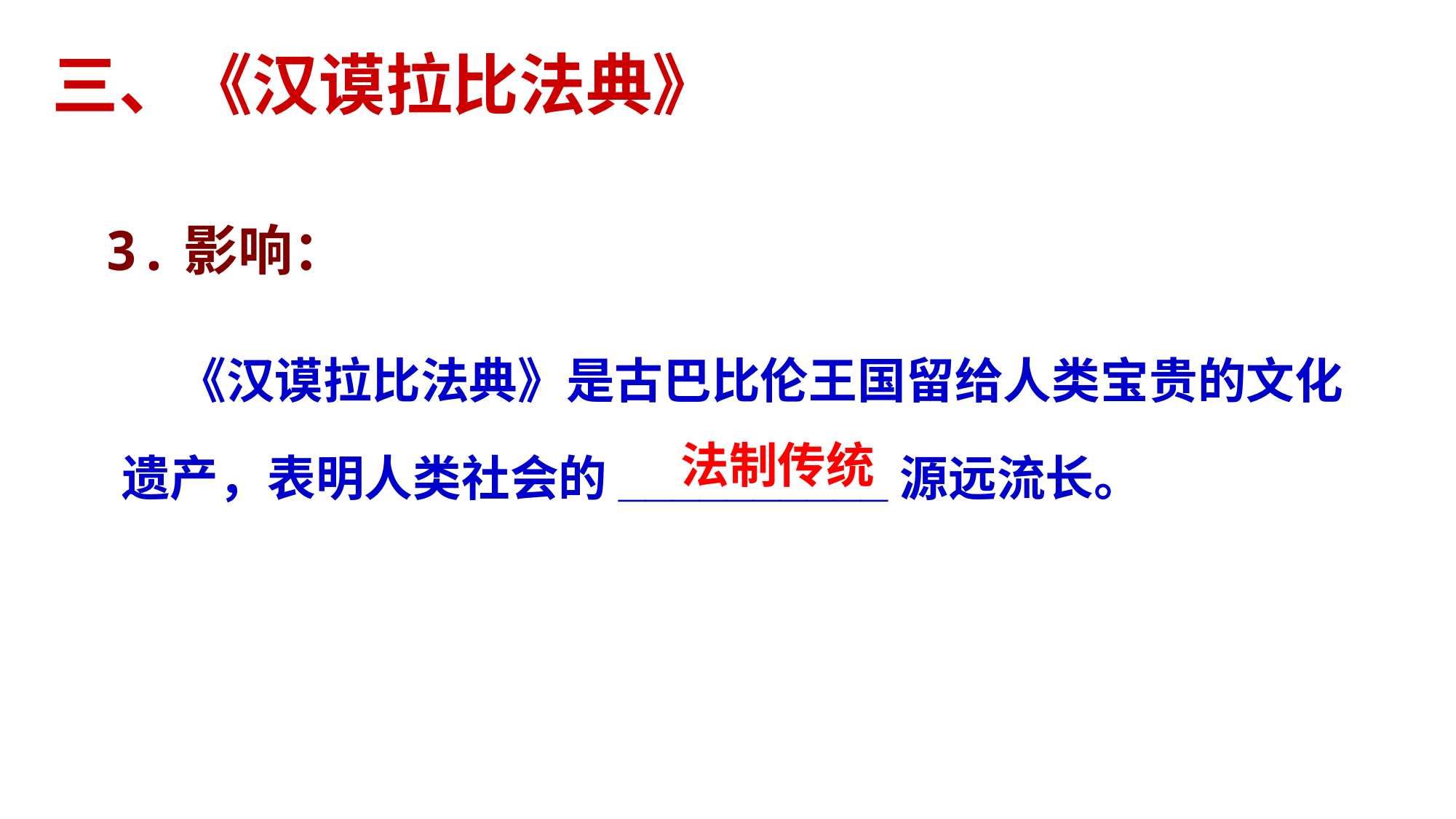

三、《汉谟拉比法典》
3.影响：
    《汉谟拉比法典》是古巴比伦王国留给人类宝贵的文化遗产，表明人类社会的__________源远流长。
法制传统